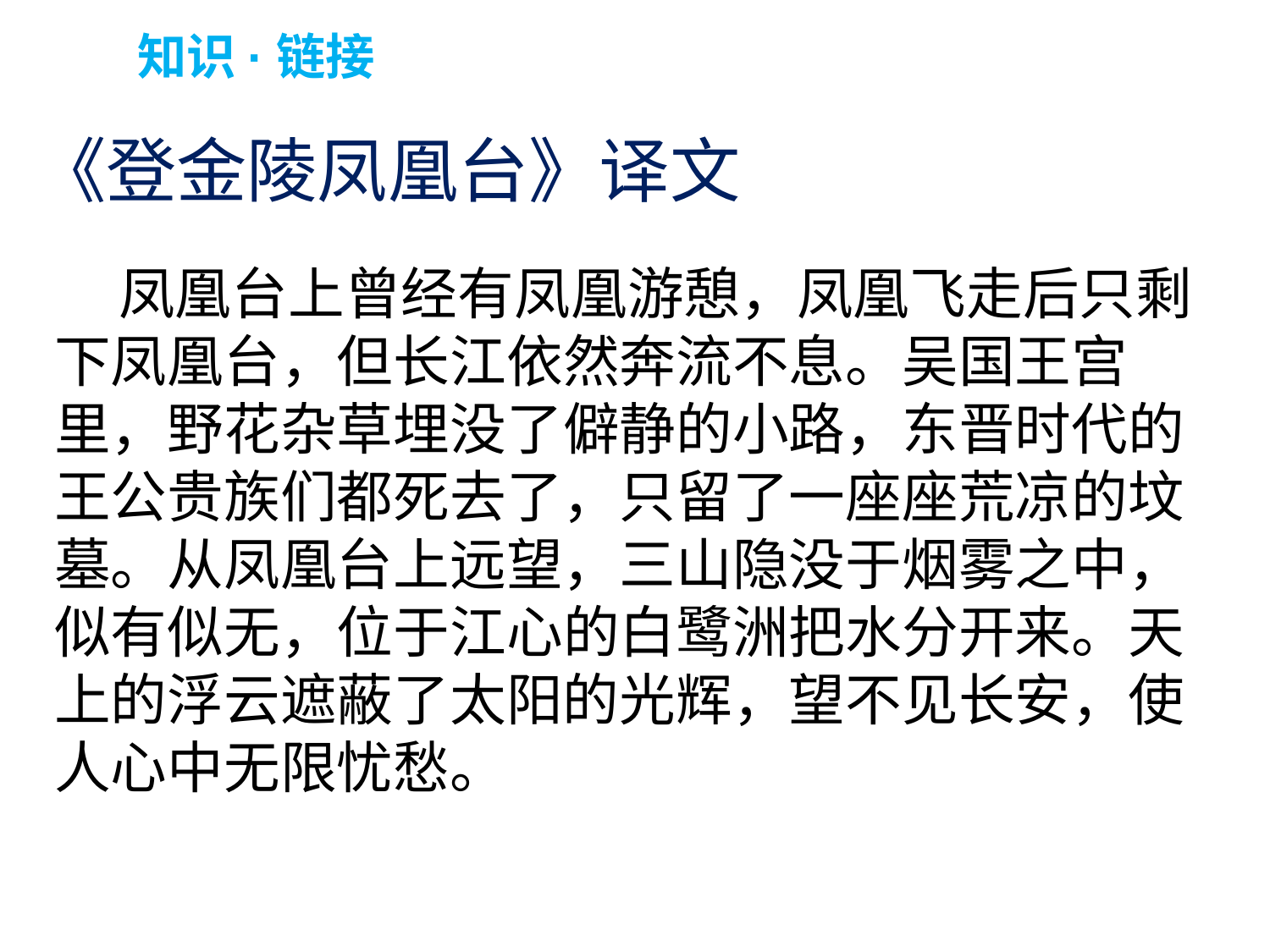

知识·链接
《登金陵凤凰台》译文
    凤凰台上曾经有凤凰游憩，凤凰飞走后只剩下凤凰台，但长江依然奔流不息。吴国王宫里，野花杂草埋没了僻静的小路，东晋时代的王公贵族们都死去了，只留了一座座荒凉的坟墓。从凤凰台上远望，三山隐没于烟雾之中，似有似无，位于江心的白鹭洲把水分开来。天上的浮云遮蔽了太阳的光辉，望不见长安，使人心中无限忧愁。